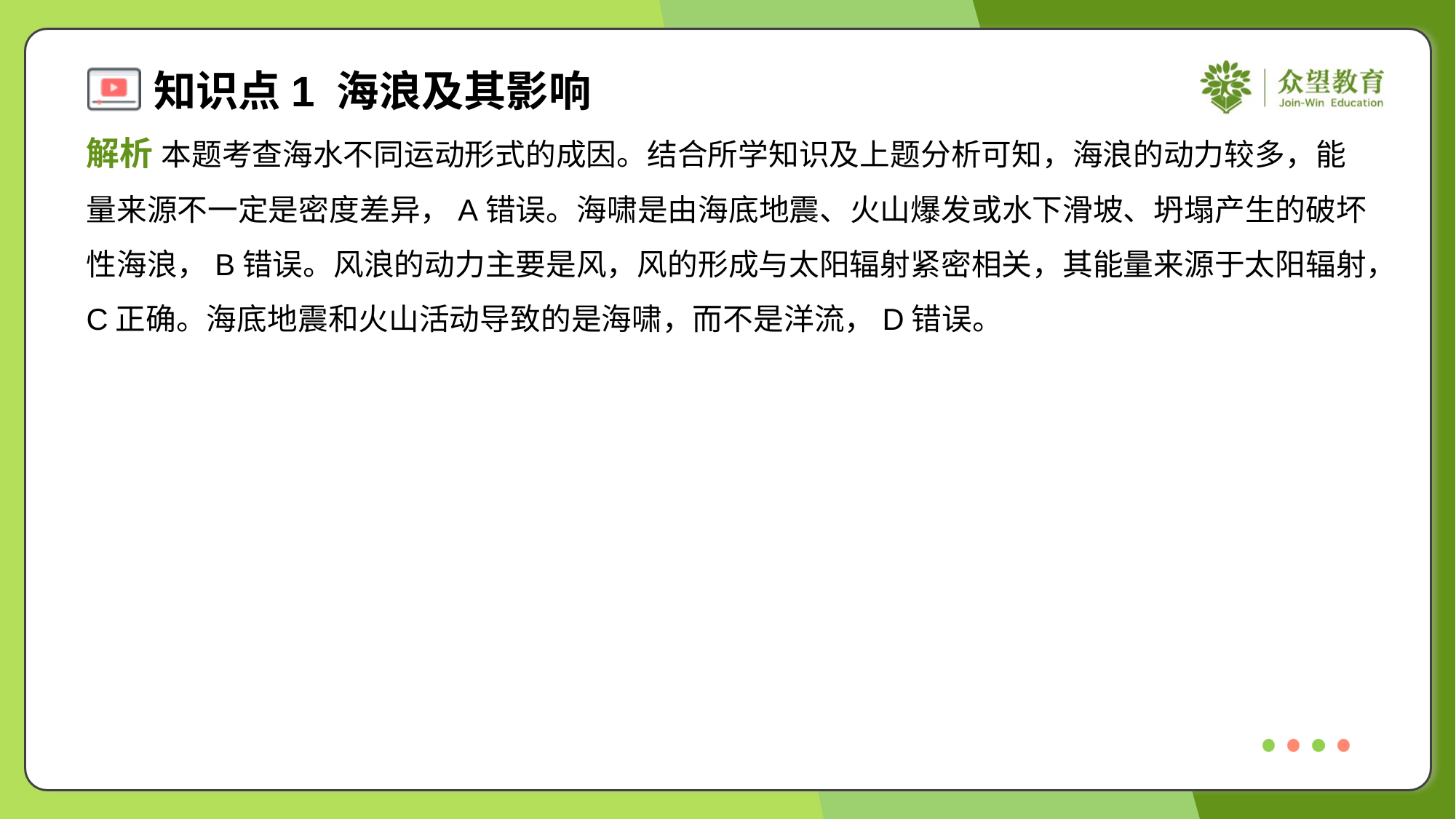

解析 本题考查海水不同运动形式的成因。结合所学知识及上题分析可知，海浪的动力较多，能
量来源不一定是密度差异，A错误。海啸是由海底地震、火山爆发或水下滑坡、坍塌产生的破坏
性海浪，B错误。风浪的动力主要是风，风的形成与太阳辐射紧密相关，其能量来源于太阳辐射，
C正确。海底地震和火山活动导致的是海啸，而不是洋流，D错误。